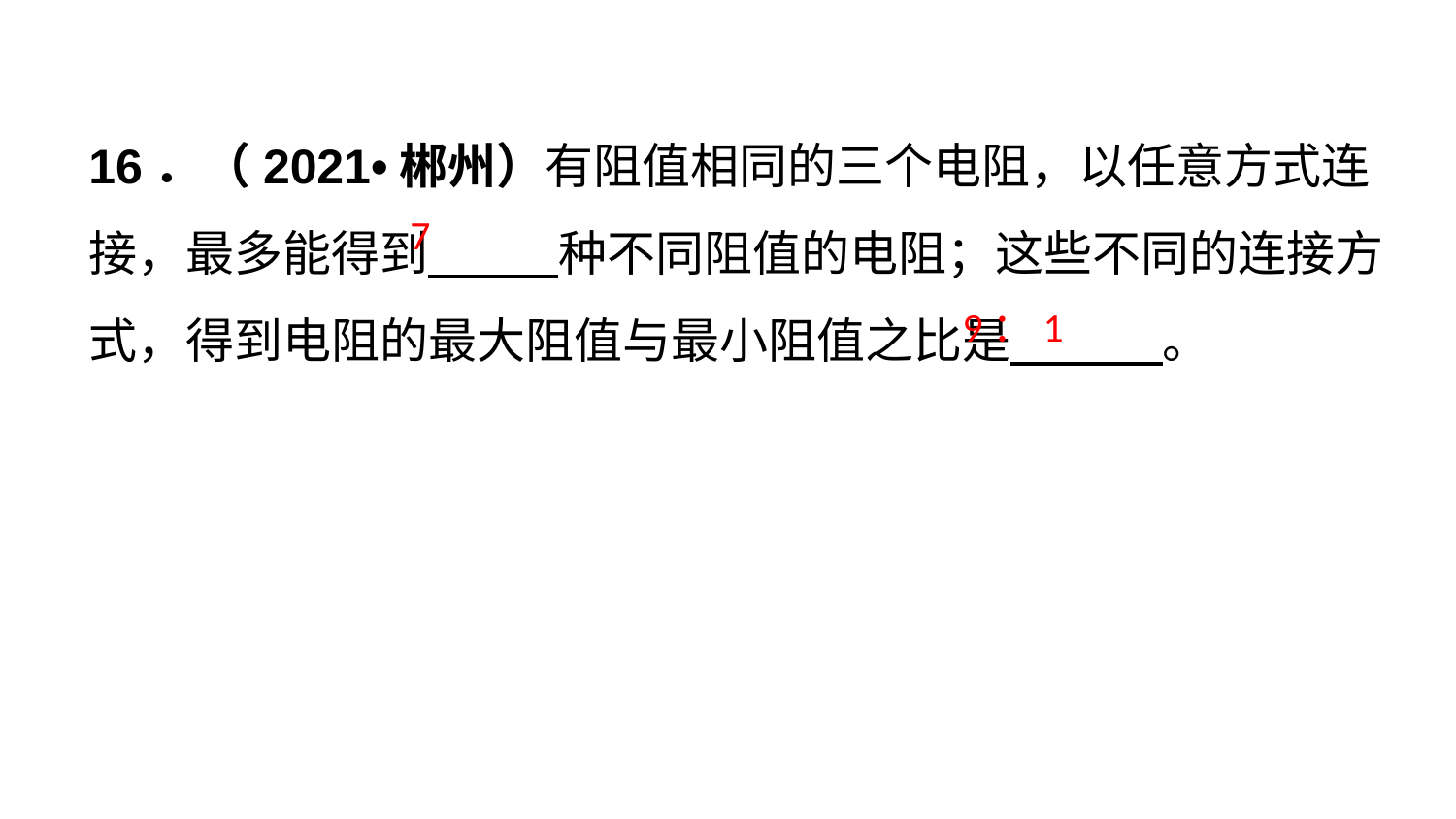

16．（2021•郴州）有阻值相同的三个电阻，以任意方式连接，最多能得到　   　种不同阻值的电阻；这些不同的连接方式，得到电阻的最大阻值与最小阻值之比是　     　。
7
9：1